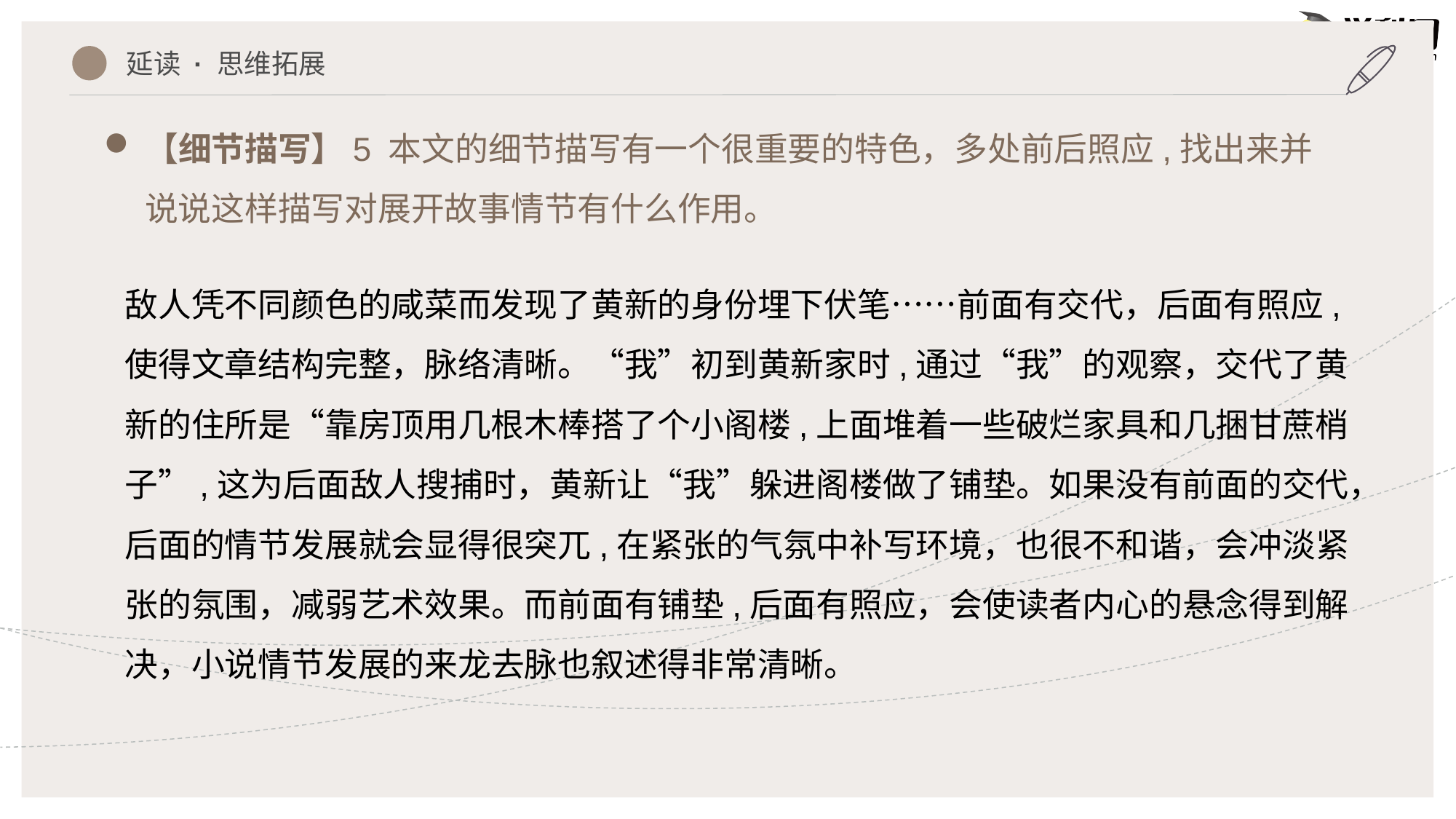

延读 · 思维拓展

【细节描写】5 本文的细节描写有一个很重要的特色，多处前后照应,找出来并说说这样描写对展开故事情节有什么作用。
敌人凭不同颜色的咸菜而发现了黄新的身份埋下伏笔……前面有交代，后面有照应,使得文章结构完整，脉络清晰。“我”初到黄新家时,通过“我”的观察，交代了黄新的住所是“靠房顶用几根木棒搭了个小阁楼,上面堆着一些破烂家具和几捆甘蔗梢子”,这为后面敌人搜捕时，黄新让“我”躲进阁楼做了铺垫。如果没有前面的交代，后面的情节发展就会显得很突兀,在紧张的气氛中补写环境，也很不和谐，会冲淡紧张的氛围，减弱艺术效果。而前面有铺垫,后面有照应，会使读者内心的悬念得到解决，小说情节发展的来龙去脉也叙述得非常清晰。